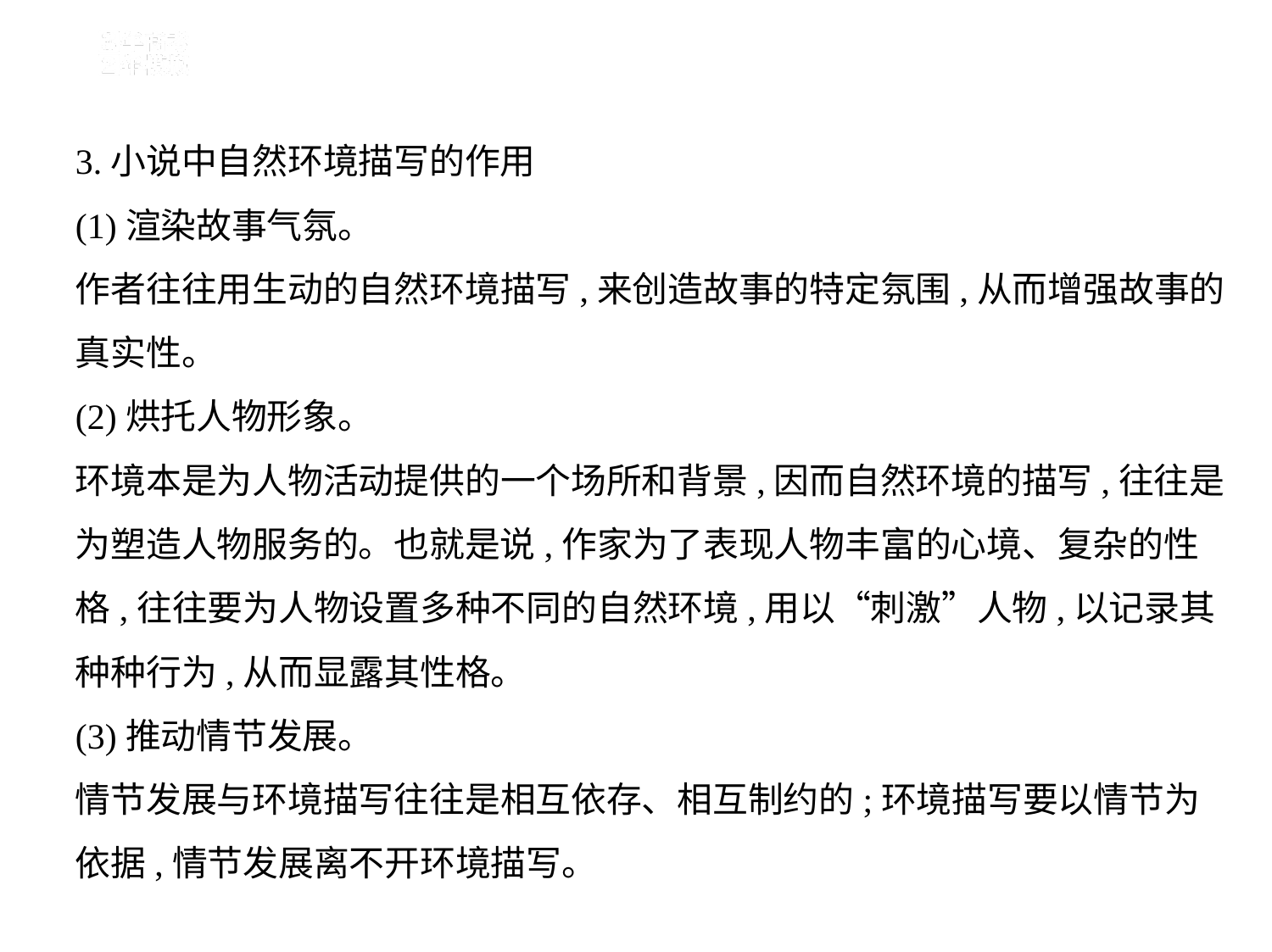

3.小说中自然环境描写的作用
(1)渲染故事气氛。
作者往往用生动的自然环境描写,来创造故事的特定氛围,从而增强故事的
真实性。
(2)烘托人物形象。
环境本是为人物活动提供的一个场所和背景,因而自然环境的描写,往往是
为塑造人物服务的。也就是说,作家为了表现人物丰富的心境、复杂的性
格,往往要为人物设置多种不同的自然环境,用以“刺激”人物,以记录其
种种行为,从而显露其性格。
(3)推动情节发展。
情节发展与环境描写往往是相互依存、相互制约的;环境描写要以情节为
依据,情节发展离不开环境描写。